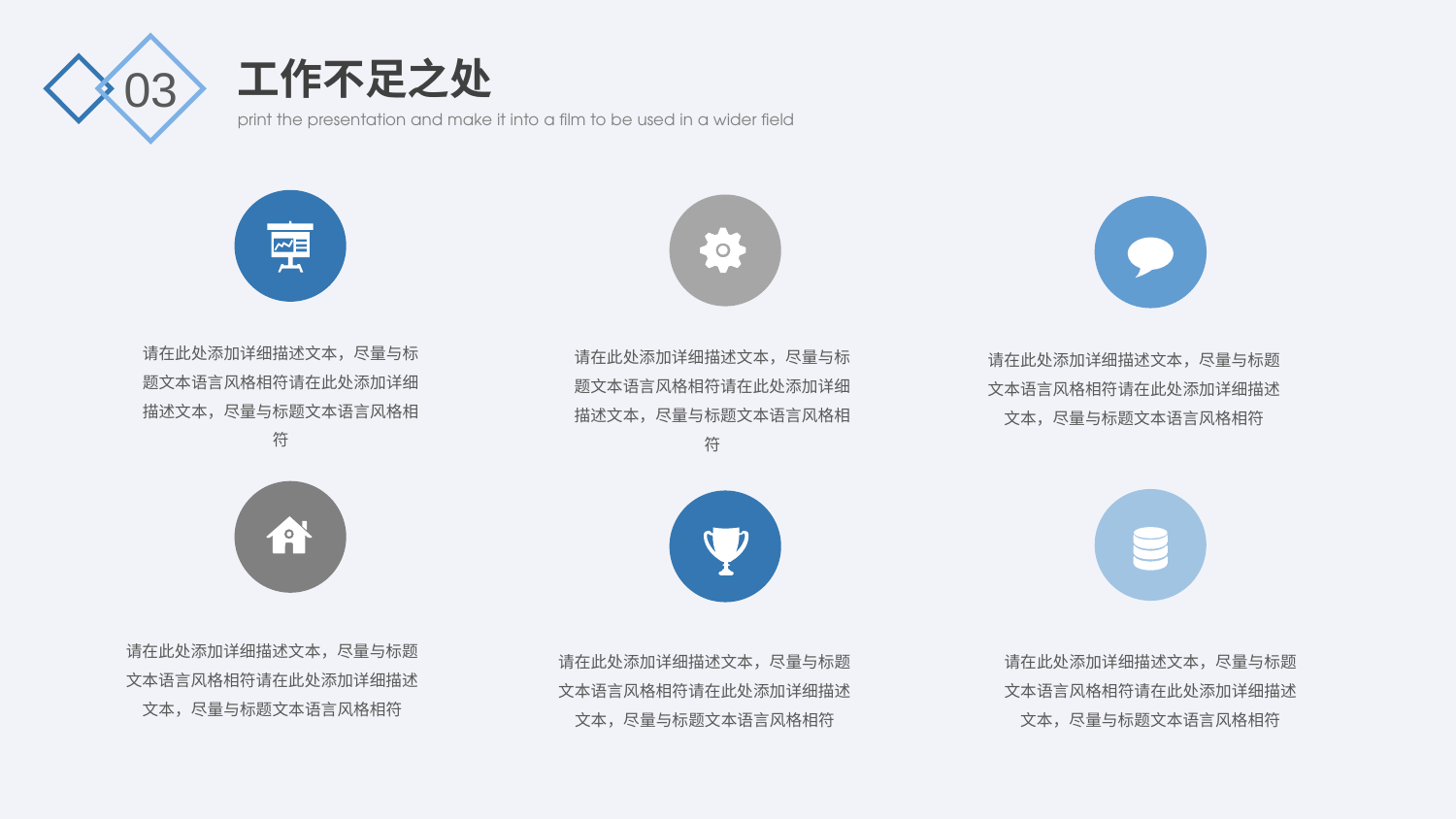

工作不足之处
03

请在此处添加详细描述文本，尽量与标题文本语言风格相符请在此处添加详细描述文本，尽量与标题文本语言风格相符

请在此处添加详细描述文本，尽量与标题文本语言风格相符请在此处添加详细描述文本，尽量与标题文本语言风格相符

请在此处添加详细描述文本，尽量与标题文本语言风格相符请在此处添加详细描述文本，尽量与标题文本语言风格相符

请在此处添加详细描述文本，尽量与标题文本语言风格相符请在此处添加详细描述文本，尽量与标题文本语言风格相符

请在此处添加详细描述文本，尽量与标题文本语言风格相符请在此处添加详细描述文本，尽量与标题文本语言风格相符

请在此处添加详细描述文本，尽量与标题文本语言风格相符请在此处添加详细描述文本，尽量与标题文本语言风格相符